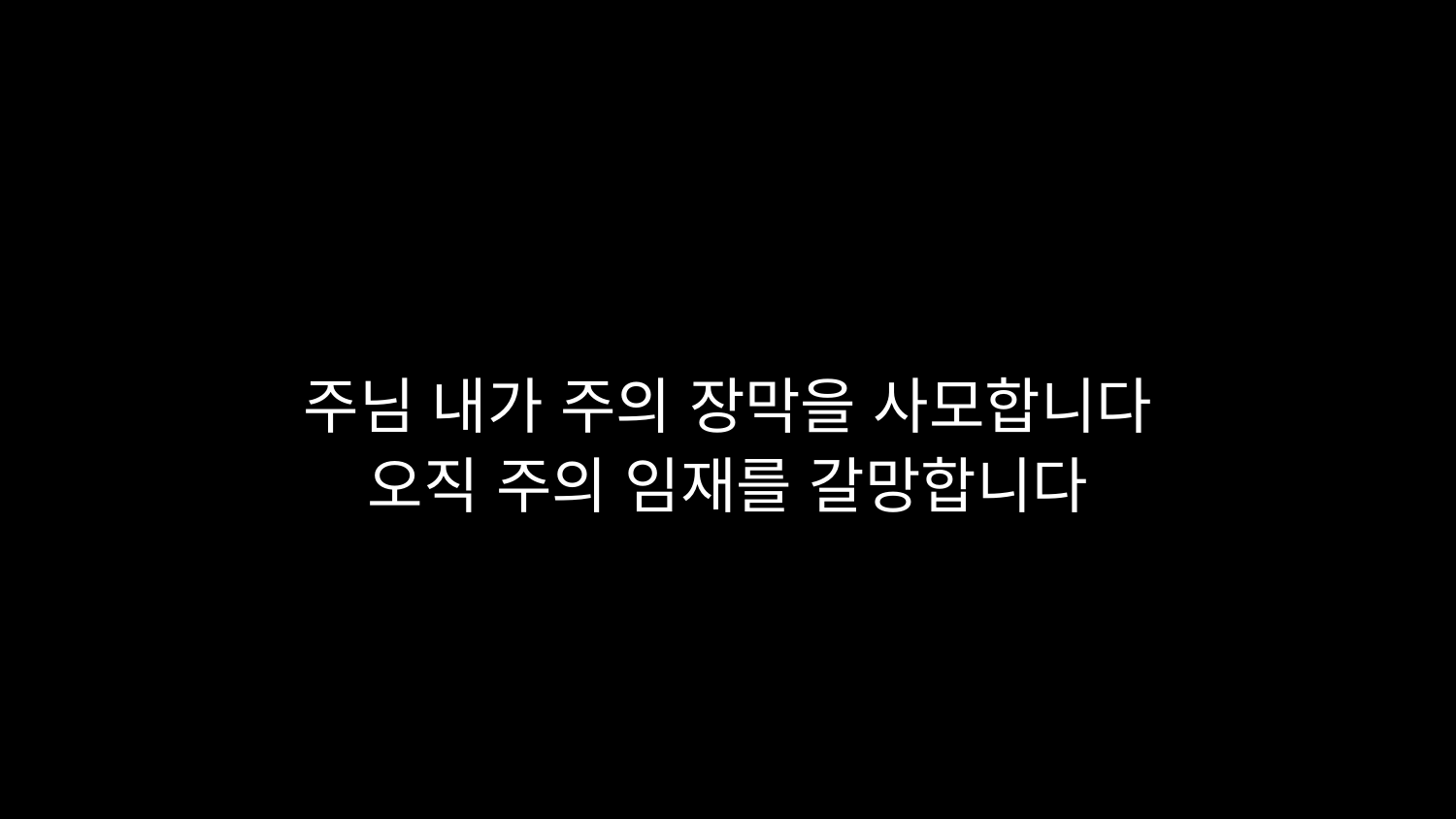

# 주님 내가 주의 장막을 사모합니다 오직 주의 임재를 갈망합니다